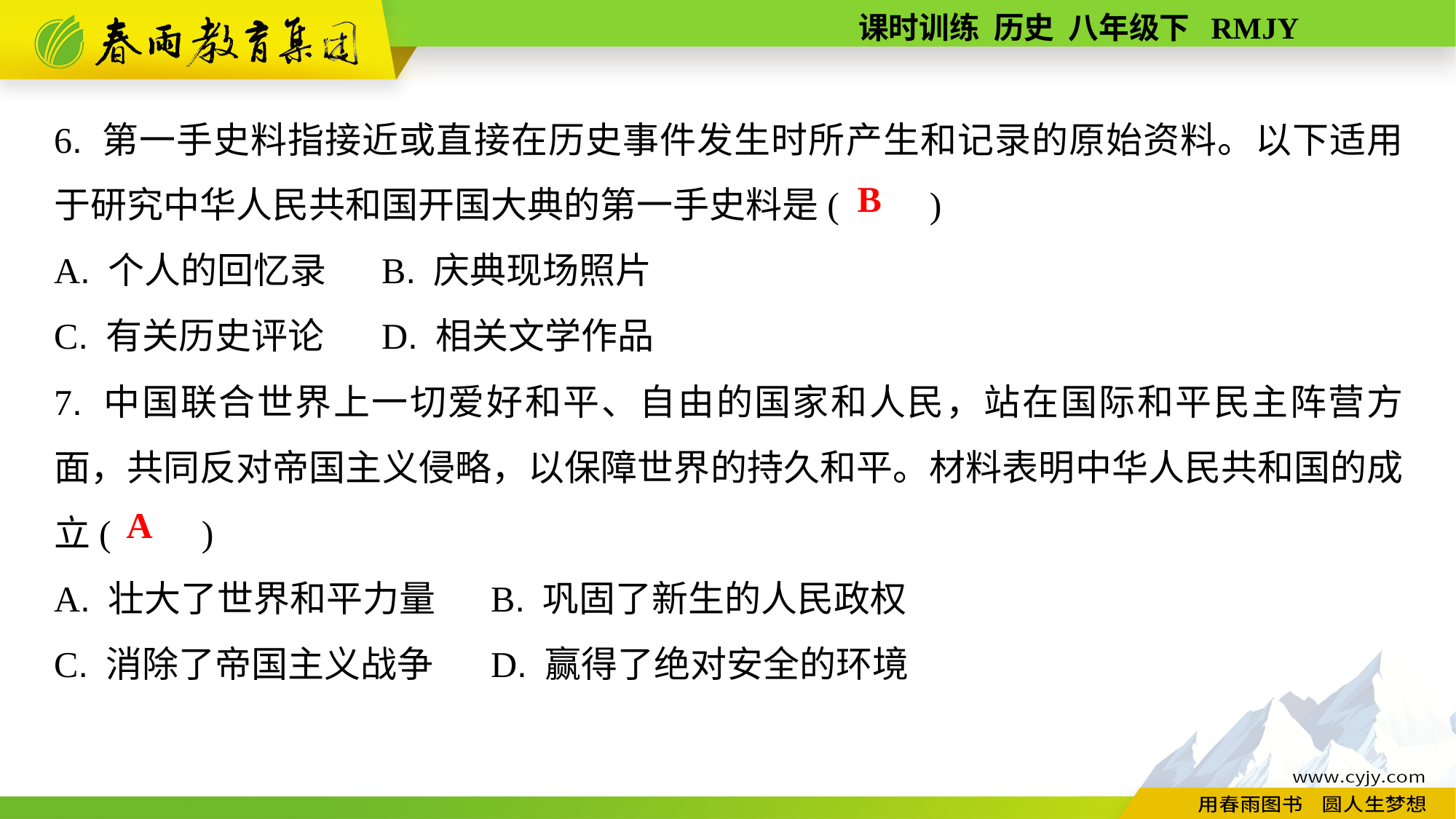

6. 第一手史料指接近或直接在历史事件发生时所产生和记录的原始资料。以下适用于研究中华人民共和国开国大典的第一手史料是(　　)
A. 个人的回忆录	B. 庆典现场照片
C. 有关历史评论	D. 相关文学作品
7. 中国联合世界上一切爱好和平、自由的国家和人民，站在国际和平民主阵营方面，共同反对帝国主义侵略，以保障世界的持久和平。材料表明中华人民共和国的成立(　　)
A. 壮大了世界和平力量	B. 巩固了新生的人民政权
C. 消除了帝国主义战争	D. 赢得了绝对安全的环境
B
A